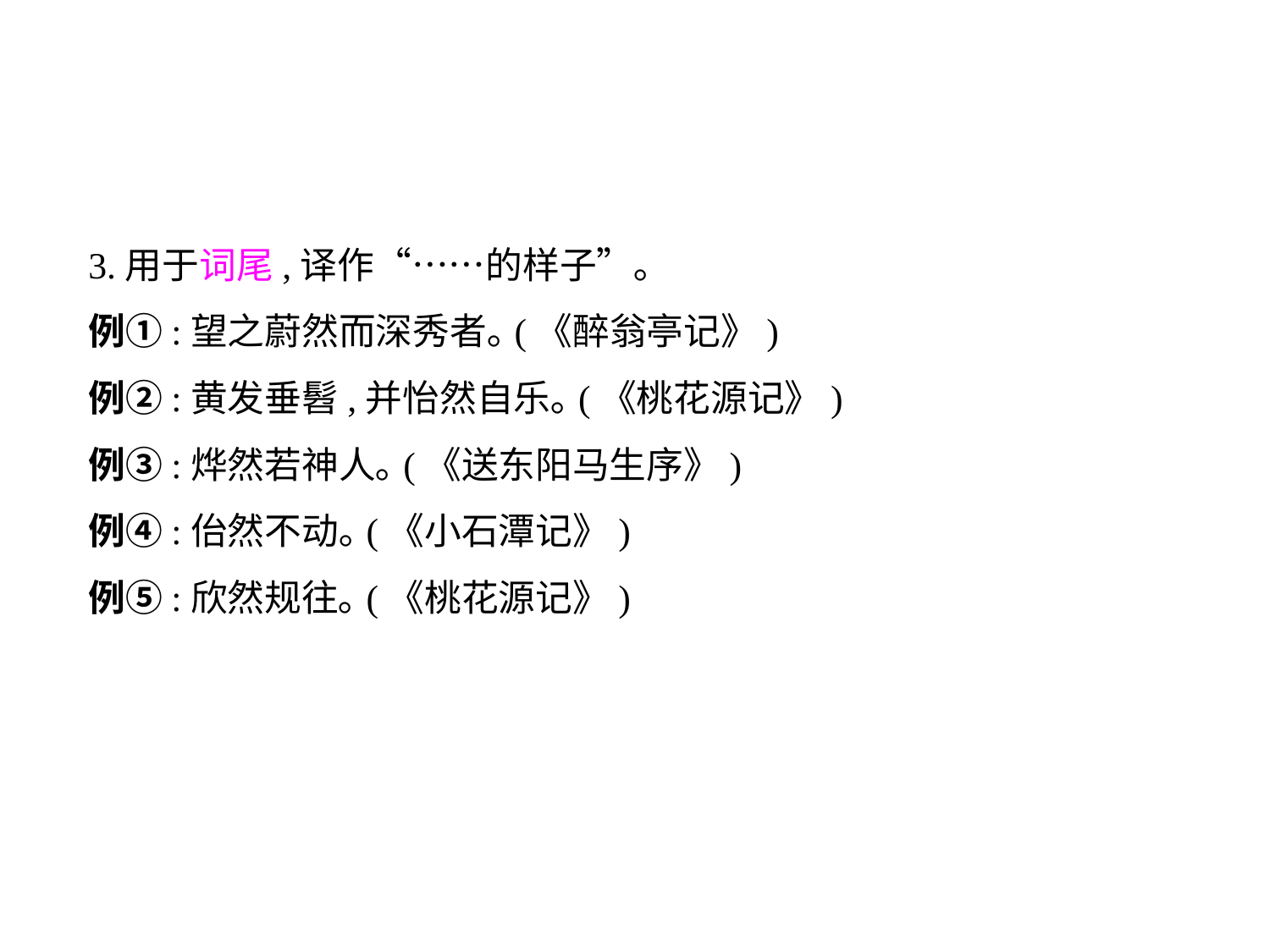

3.用于词尾,译作“……的样子”｡
例①:望之蔚然而深秀者｡(《醉翁亭记》)
例②:黄发垂髫,并怡然自乐｡(《桃花源记》)
例③:烨然若神人｡(《送东阳马生序》)
例④:佁然不动｡(《小石潭记》)
例⑤:欣然规往｡(《桃花源记》)